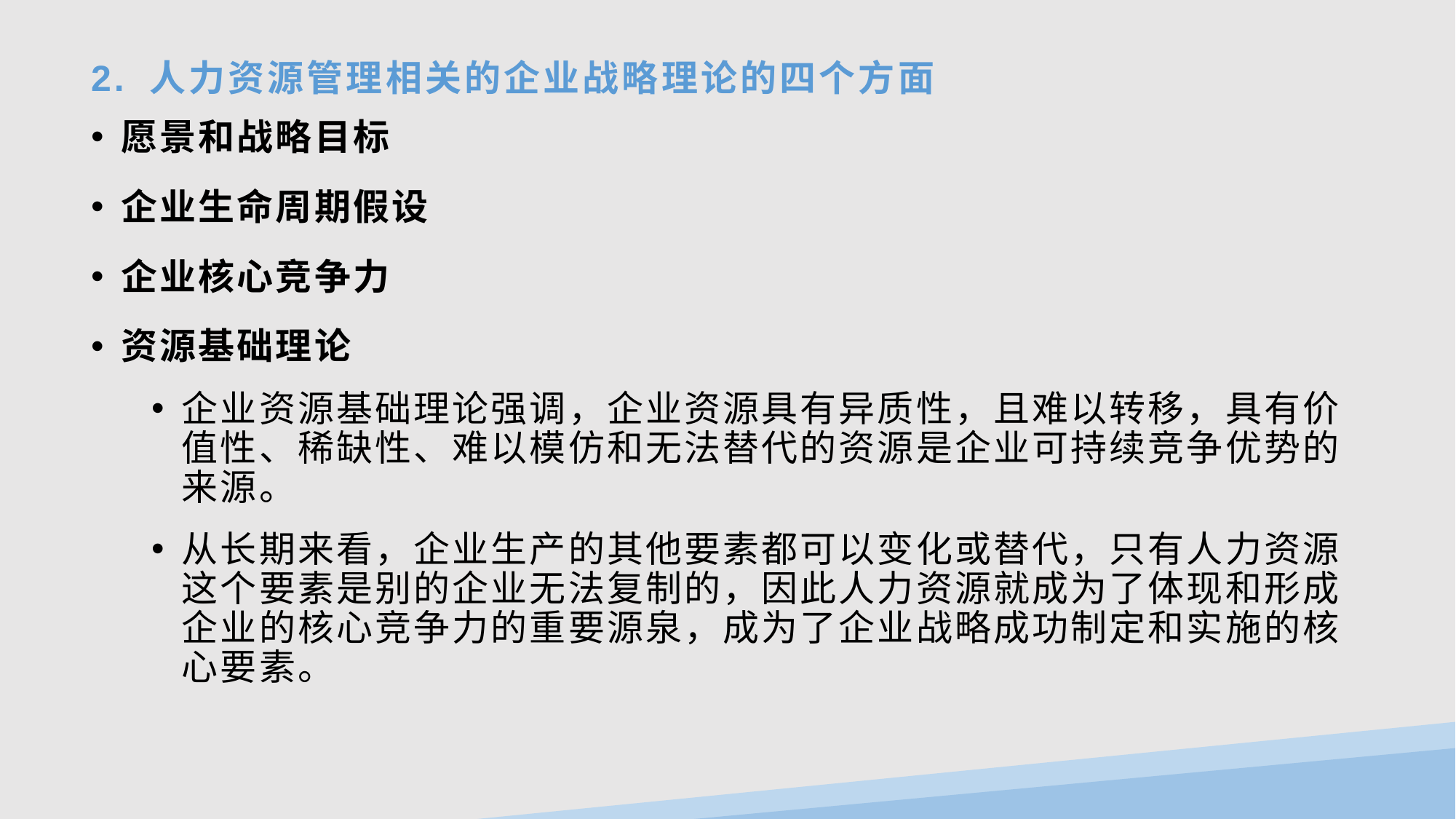

# 2. 人力资源管理相关的企业战略理论的四个方面
愿景和战略目标
企业生命周期假设
企业核心竞争力
资源基础理论
企业资源基础理论强调，企业资源具有异质性，且难以转移，具有价值性、稀缺性、难以模仿和无法替代的资源是企业可持续竞争优势的来源。
从长期来看，企业生产的其他要素都可以变化或替代，只有人力资源这个要素是别的企业无法复制的，因此人力资源就成为了体现和形成企业的核心竞争力的重要源泉，成为了企业战略成功制定和实施的核心要素。